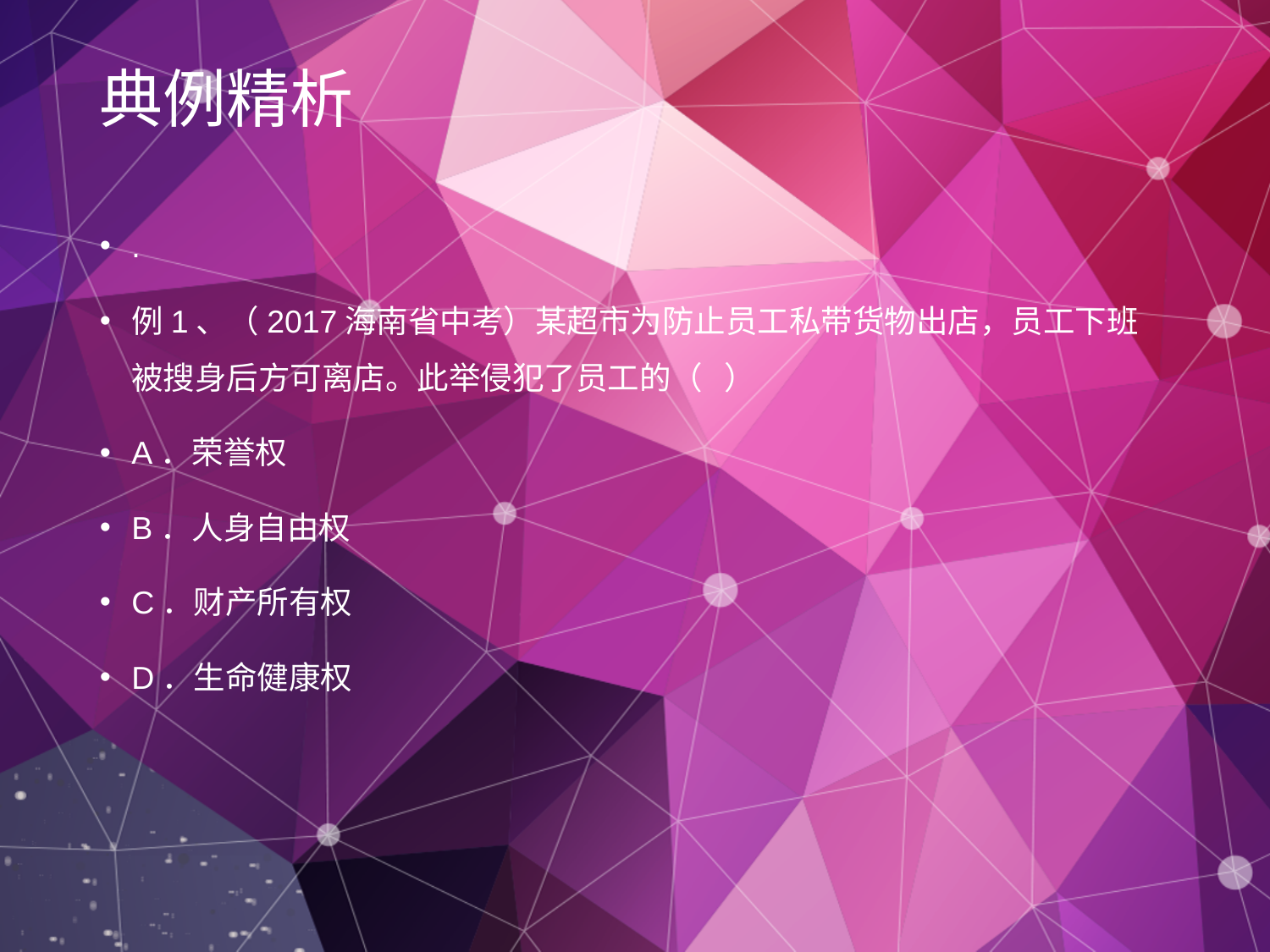

典例精析
.
例1、（2017海南省中考）某超市为防止员工私带货物出店，员工下班被搜身后方可离店。此举侵犯了员工的（   ）
A．荣誉权
B．人身自由权
C．财产所有权
D．生命健康权